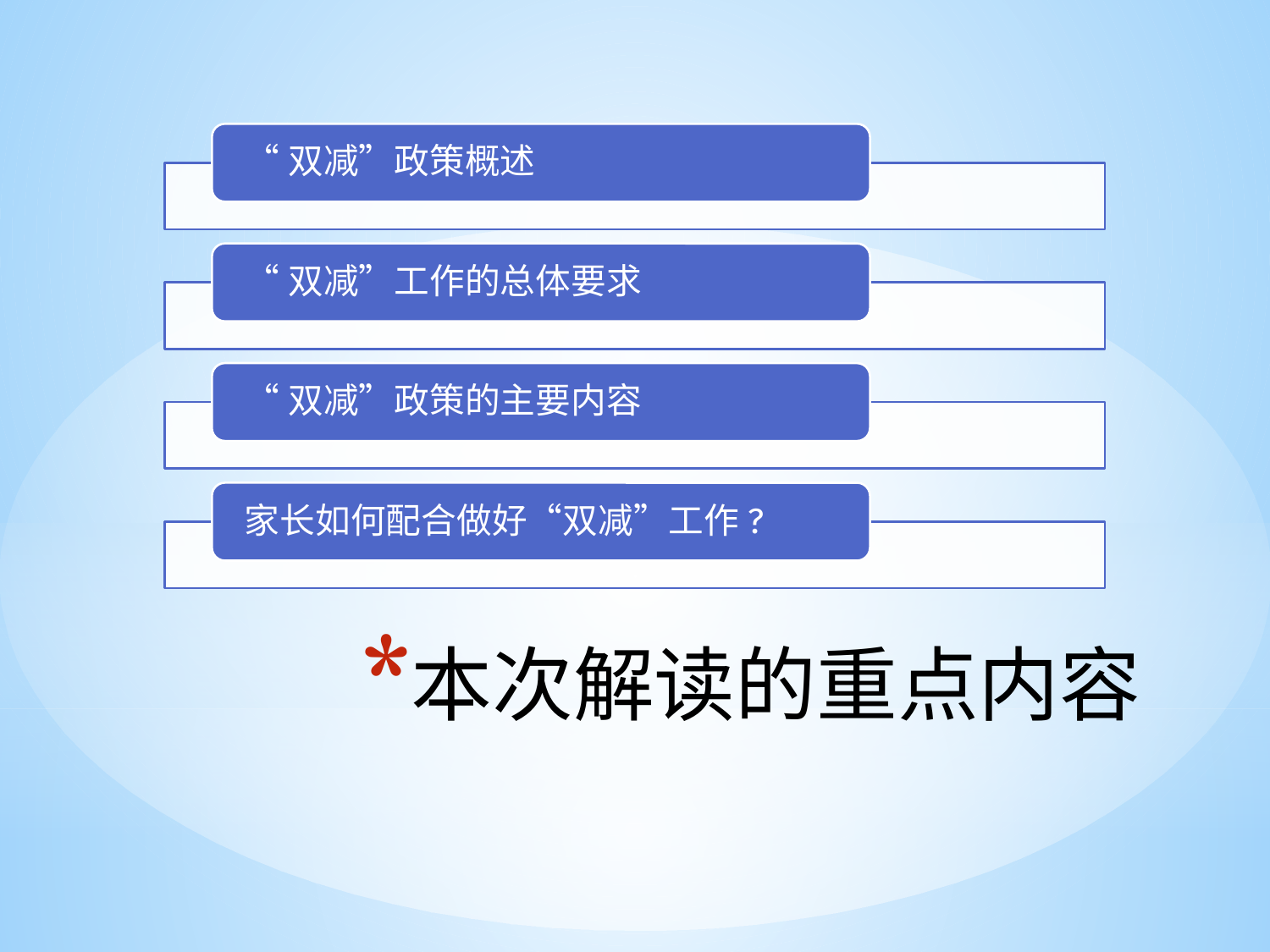

“双减”政策概述
“双减”工作的总体要求
“双减”政策的主要内容
家长如何配合做好“双减”工作?
# 本次解读的重点内容